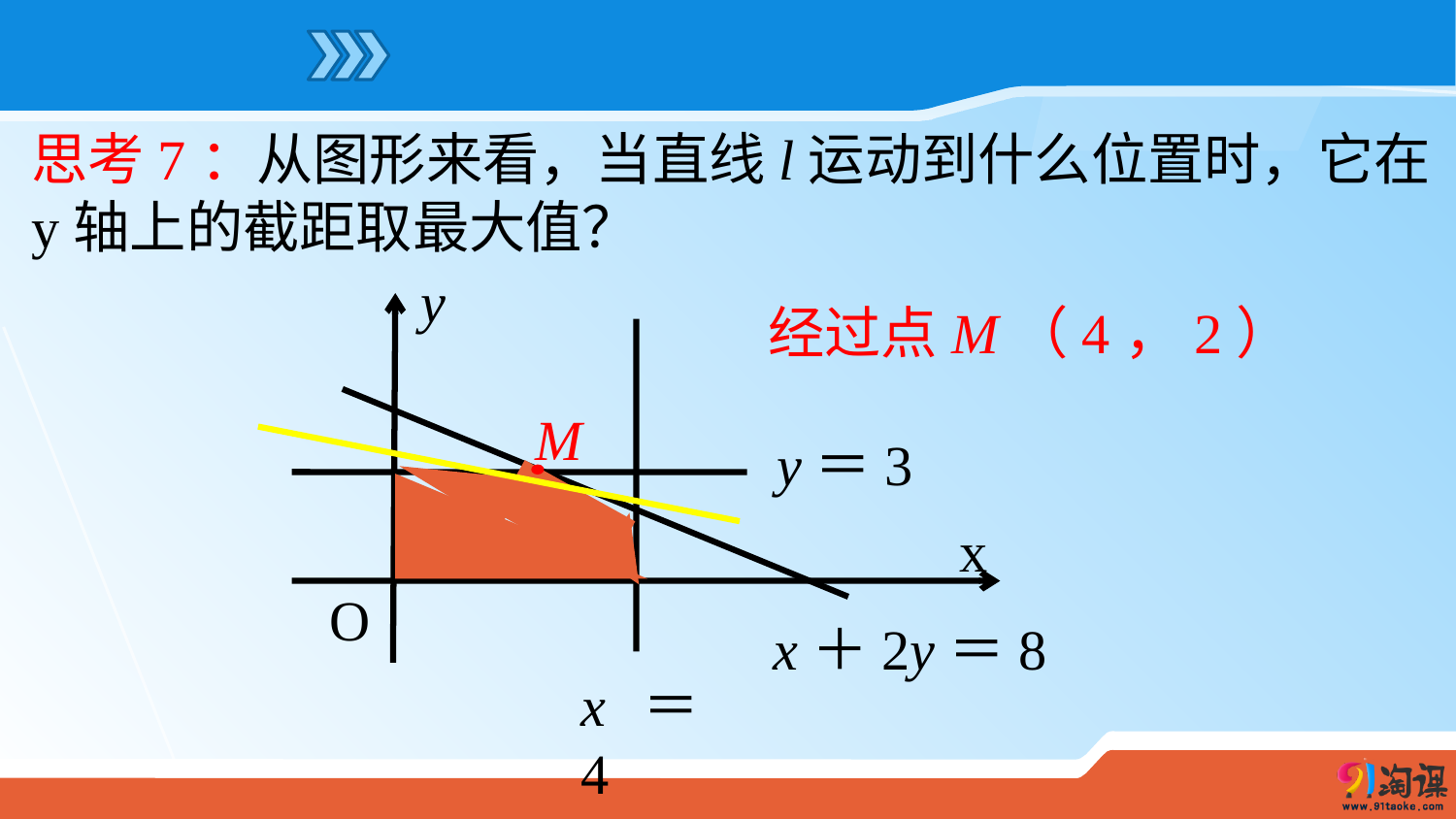

思考7：从图形来看，当直线l运动到什么位置时，它在y轴上的截距取最大值？
y

x
O

x＝4

x＋2y＝8
y＝3

 经过点M（4，2）
M